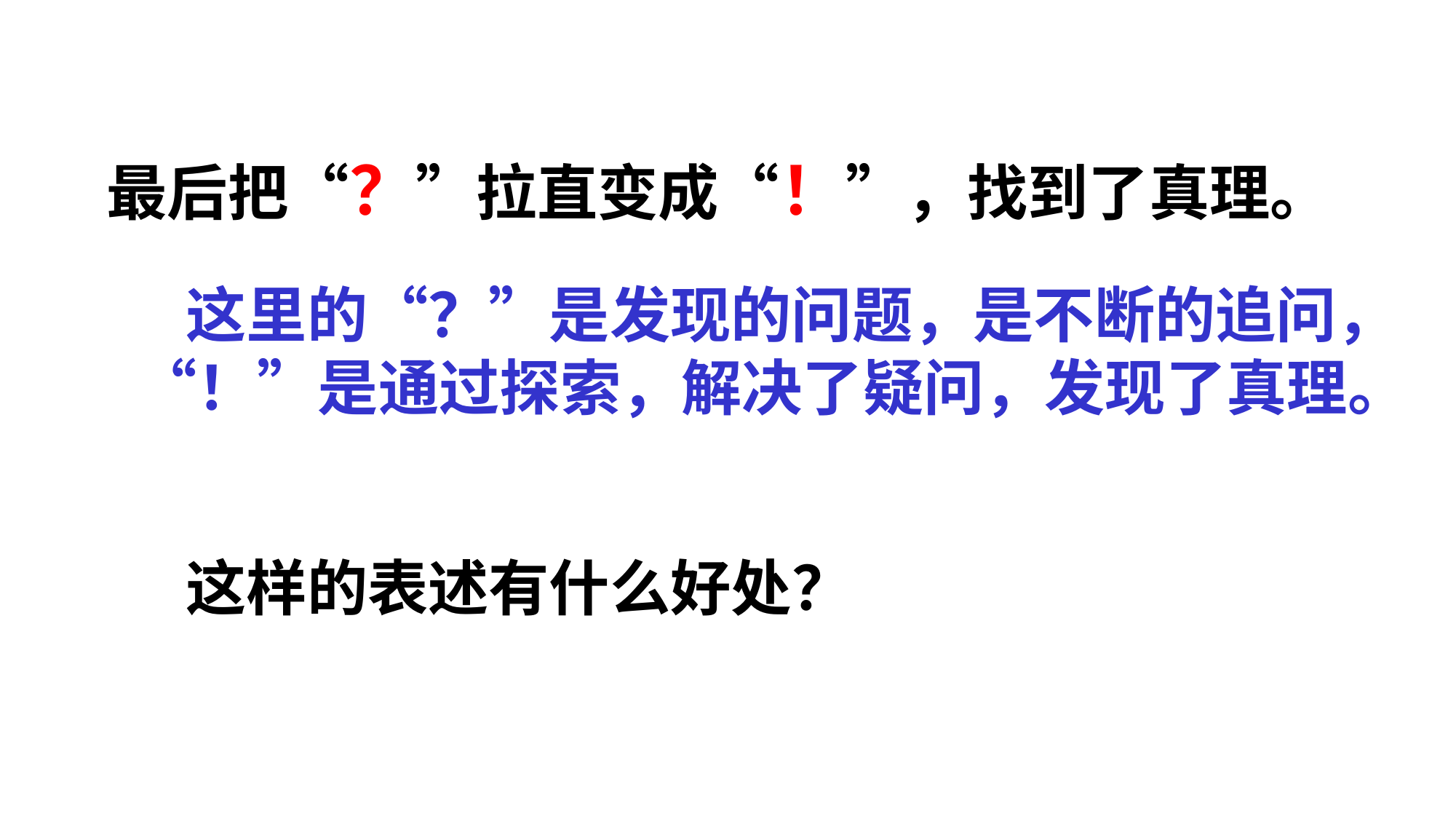

最后把“？”拉直变成“！”，找到了真理。
     这里的“？”是发现的问题，是不断的追问，“！”是通过探索，解决了疑问，发现了真理。
     这样的表述有什么好处？